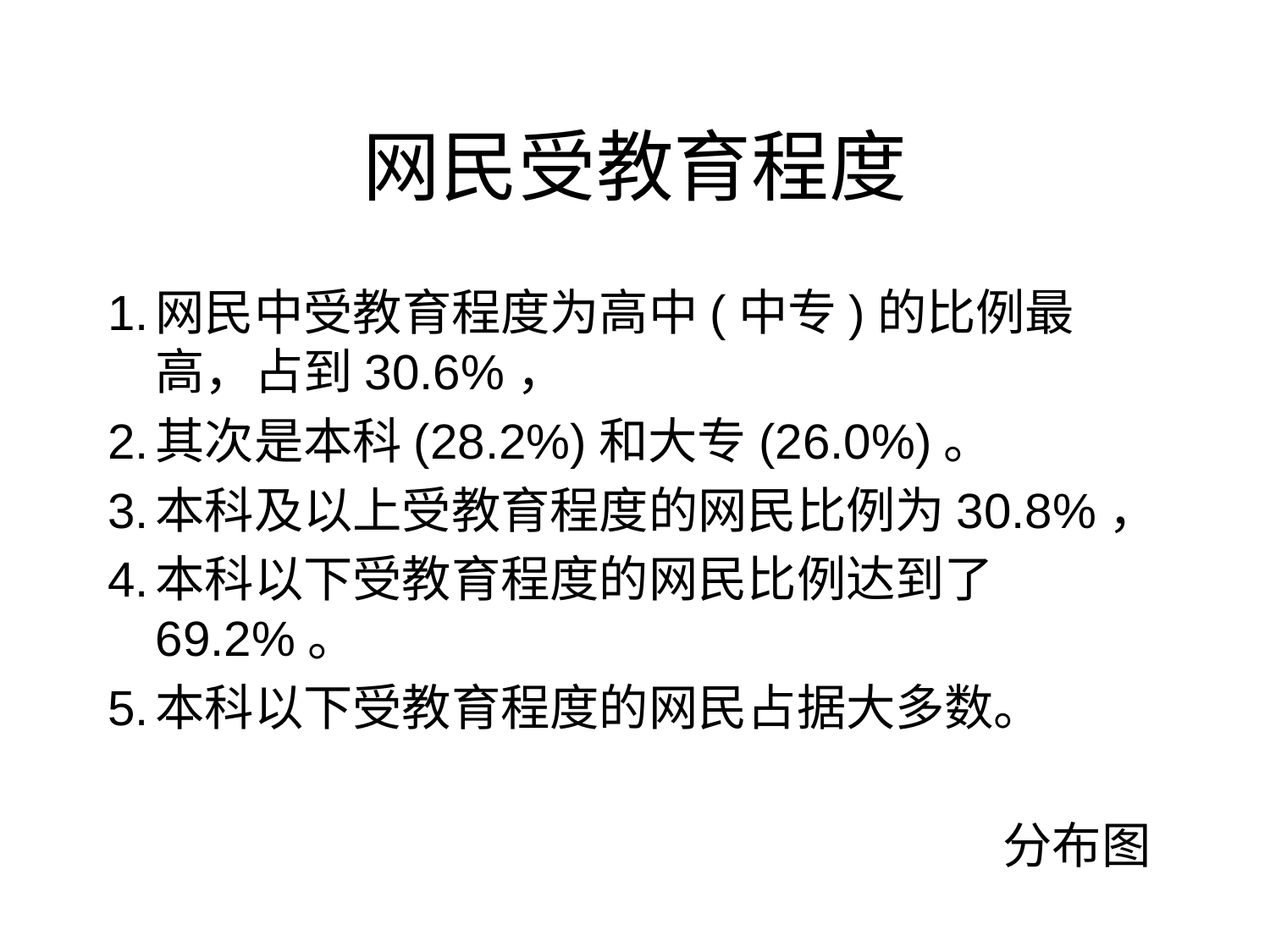

# 网民受教育程度
网民中受教育程度为高中(中专)的比例最高，占到30.6%，
其次是本科(28.2%)和大专(26.0%)。
本科及以上受教育程度的网民比例为30.8%，
本科以下受教育程度的网民比例达到了69.2%。
本科以下受教育程度的网民占据大多数。

分布图